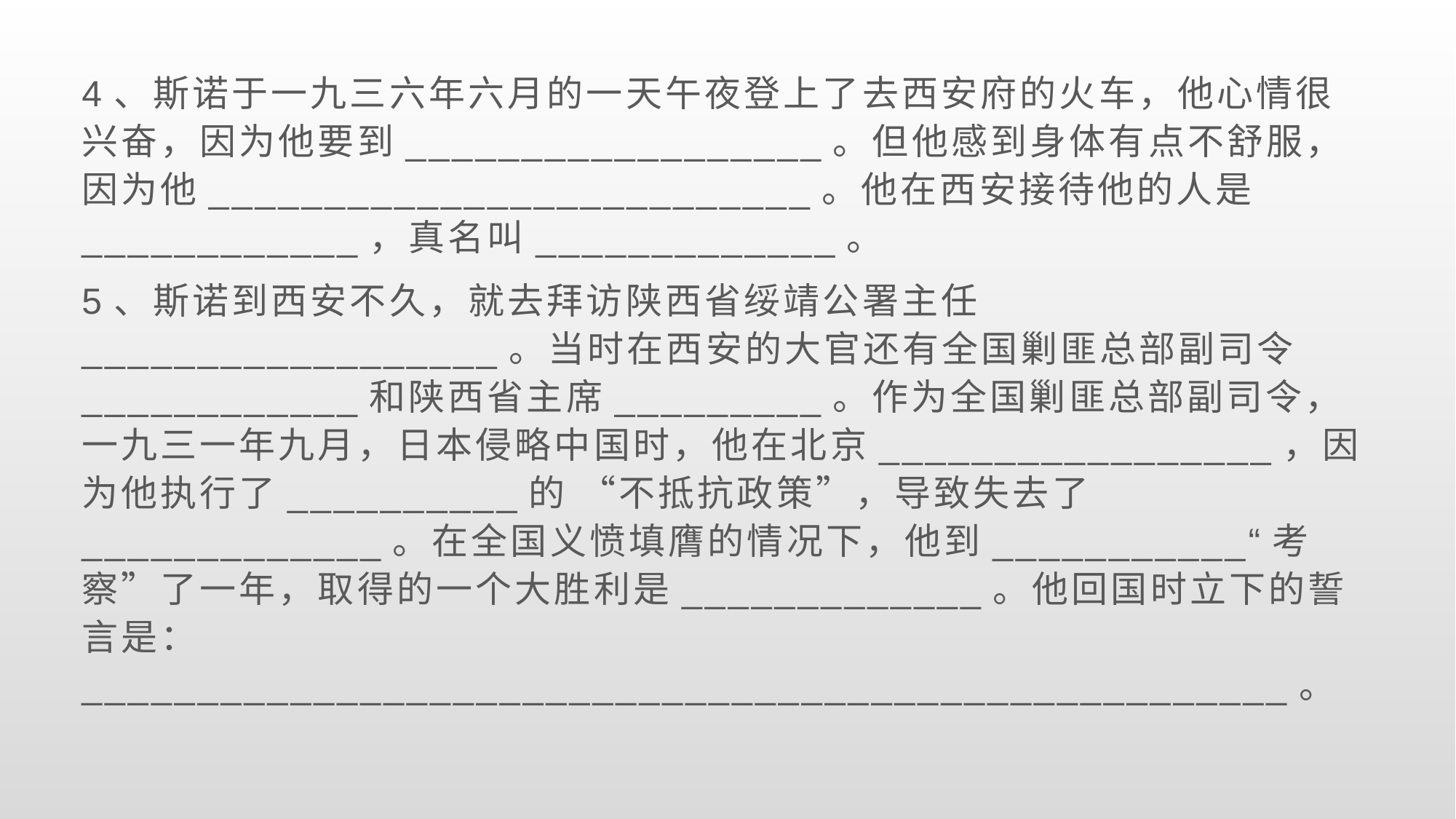

4、斯诺于一九三六年六月的一天午夜登上了去西安府的火车，他心情很兴奋，因为他要到__________________。但他感到身体有点不舒服，因为他__________________________。他在西安接待他的人是____________，真名叫_____________。
5、斯诺到西安不久，就去拜访陕西省绥靖公署主任__________________。当时在西安的大官还有全国剿匪总部副司令____________和陕西省主席_________。作为全国剿匪总部副司令，一九三一年九月，日本侵略中国时，他在北京_________________，因为他执行了__________的 “不抵抗政策”，导致失去了_____________。在全国义愤填膺的情况下，他到___________“考察”了一年，取得的一个大胜利是_____________。他回国时立下的誓言是：____________________________________________________。